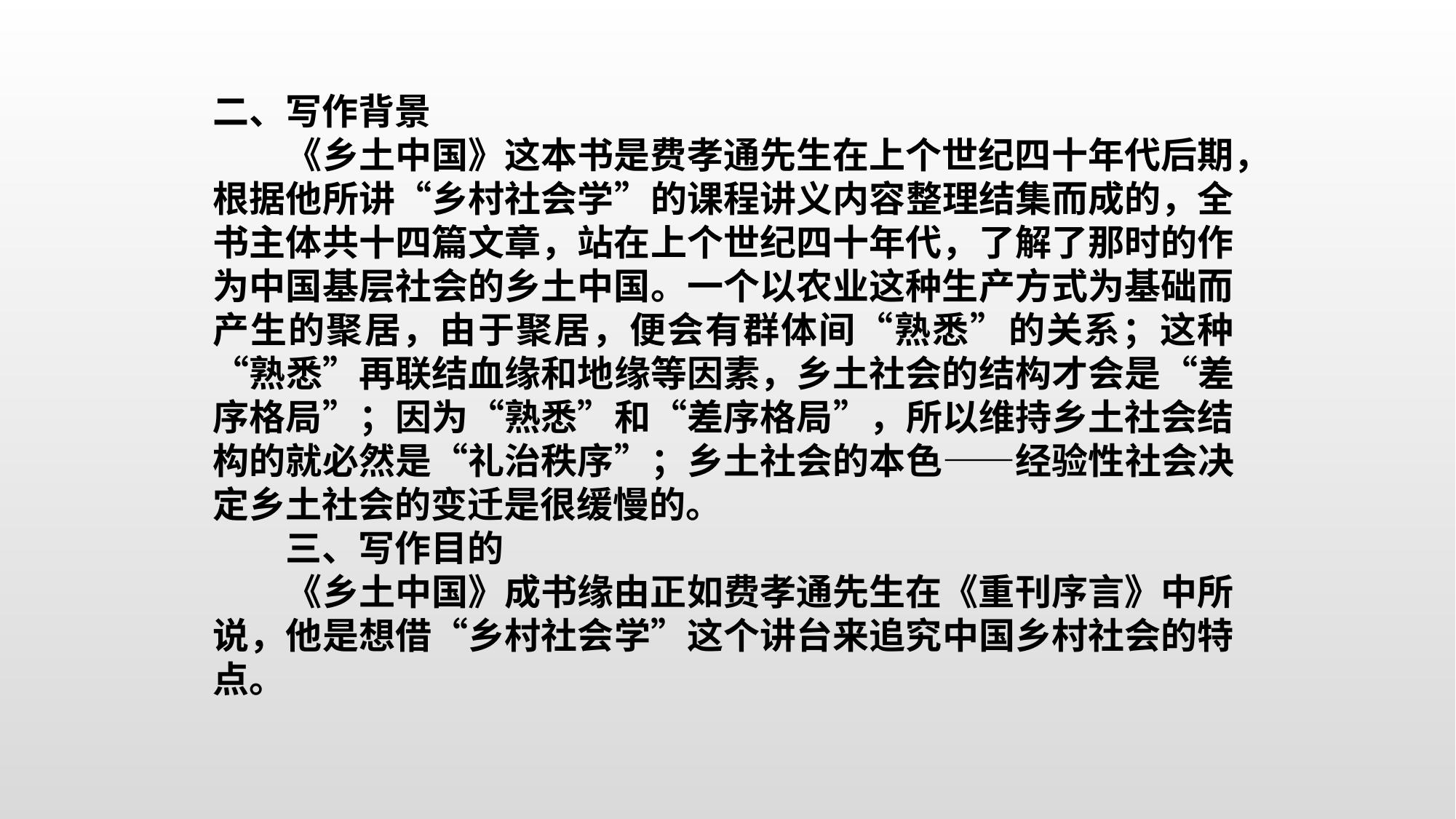

二、写作背景
《乡土中国》这本书是费孝通先生在上个世纪四十年代后期，根据他所讲“乡村社会学”的课程讲义内容整理结集而成的，全书主体共十四篇文章，站在上个世纪四十年代，了解了那时的作为中国基层社会的乡土中国。一个以农业这种生产方式为基础而产生的聚居，由于聚居，便会有群体间“熟悉”的关系；这种“熟悉”再联结血缘和地缘等因素，乡土社会的结构才会是“差序格局”；因为“熟悉”和“差序格局”，所以维持乡土社会结构的就必然是“礼治秩序”；乡土社会的本色——经验性社会决定乡土社会的变迁是很缓慢的。
三、写作目的
《乡土中国》成书缘由正如费孝通先生在《重刊序言》中所说，他是想借“乡村社会学”这个讲台来追究中国乡村社会的特点。